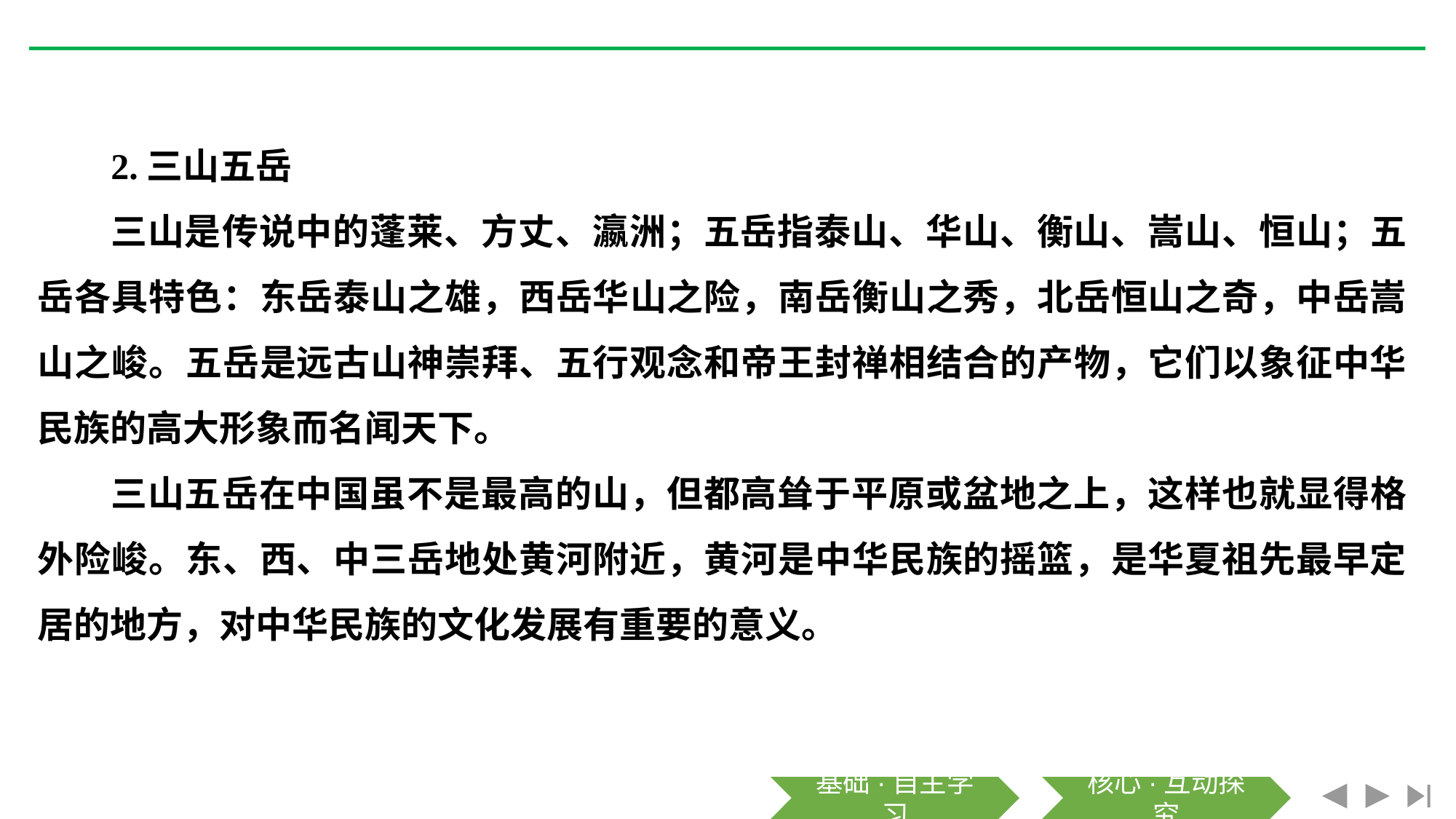

2.三山五岳
三山是传说中的蓬莱、方丈、瀛洲；五岳指泰山、华山、衡山、嵩山、恒山；五岳各具特色：东岳泰山之雄，西岳华山之险，南岳衡山之秀，北岳恒山之奇，中岳嵩山之峻。五岳是远古山神崇拜、五行观念和帝王封禅相结合的产物，它们以象征中华民族的高大形象而名闻天下。
三山五岳在中国虽不是最高的山，但都高耸于平原或盆地之上，这样也就显得格外险峻。东、西、中三岳地处黄河附近，黄河是中华民族的摇篮，是华夏祖先最早定居的地方，对中华民族的文化发展有重要的意义。